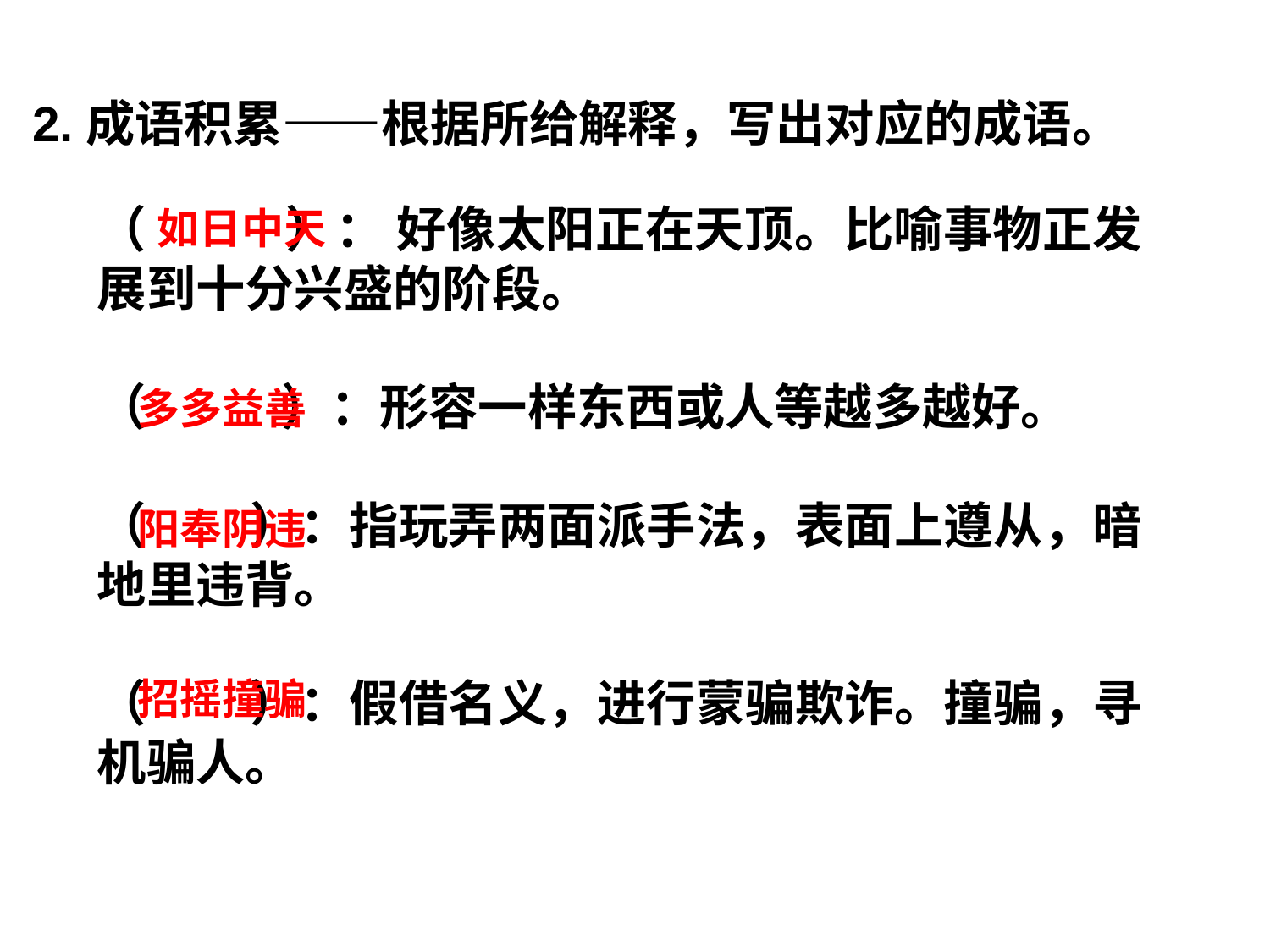

2.成语积累——根据所给解释，写出对应的成语。
（            ）： 好像太阳正在天顶。比喻事物正发展到十分兴盛的阶段。

（            ）：形容一样东西或人等越多越好。

（         ）：指玩弄两面派手法，表面上遵从，暗地里违背。

（         ）：假借名义，进行蒙骗欺诈。撞骗，寻机骗人。
如日中天
多多益善
阳奉阴违
招摇撞骗